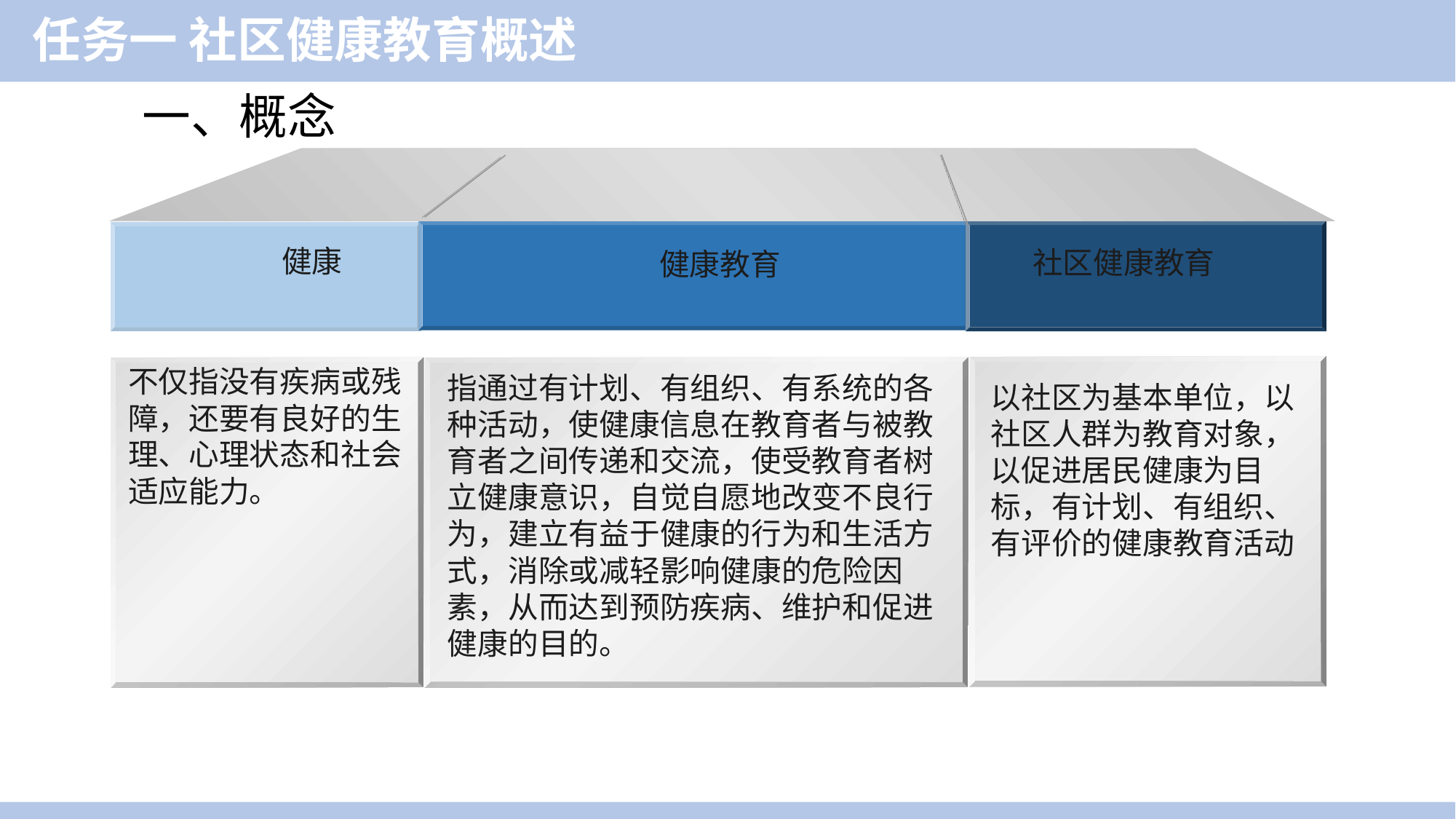

任务一 社区健康教育概述
一、概念

健康
社区健康教育
健康教育

不仅指没有疾病或残障，还要有良好的生理、心理状态和社会适应能力。

指通过有计划、有组织、有系统的各种活动，使健康信息在教育者与被教育者之间传递和交流，使受教育者树立健康意识，自觉自愿地改变不良行为，建立有益于健康的行为和生活方式，消除或减轻影响健康的危险因素，从而达到预防疾病、维护和促进健康的目的。
以社区为基本单位，以社区人群为教育对象，以促进居民健康为目标，有计划、有组织、有评价的健康教育活动